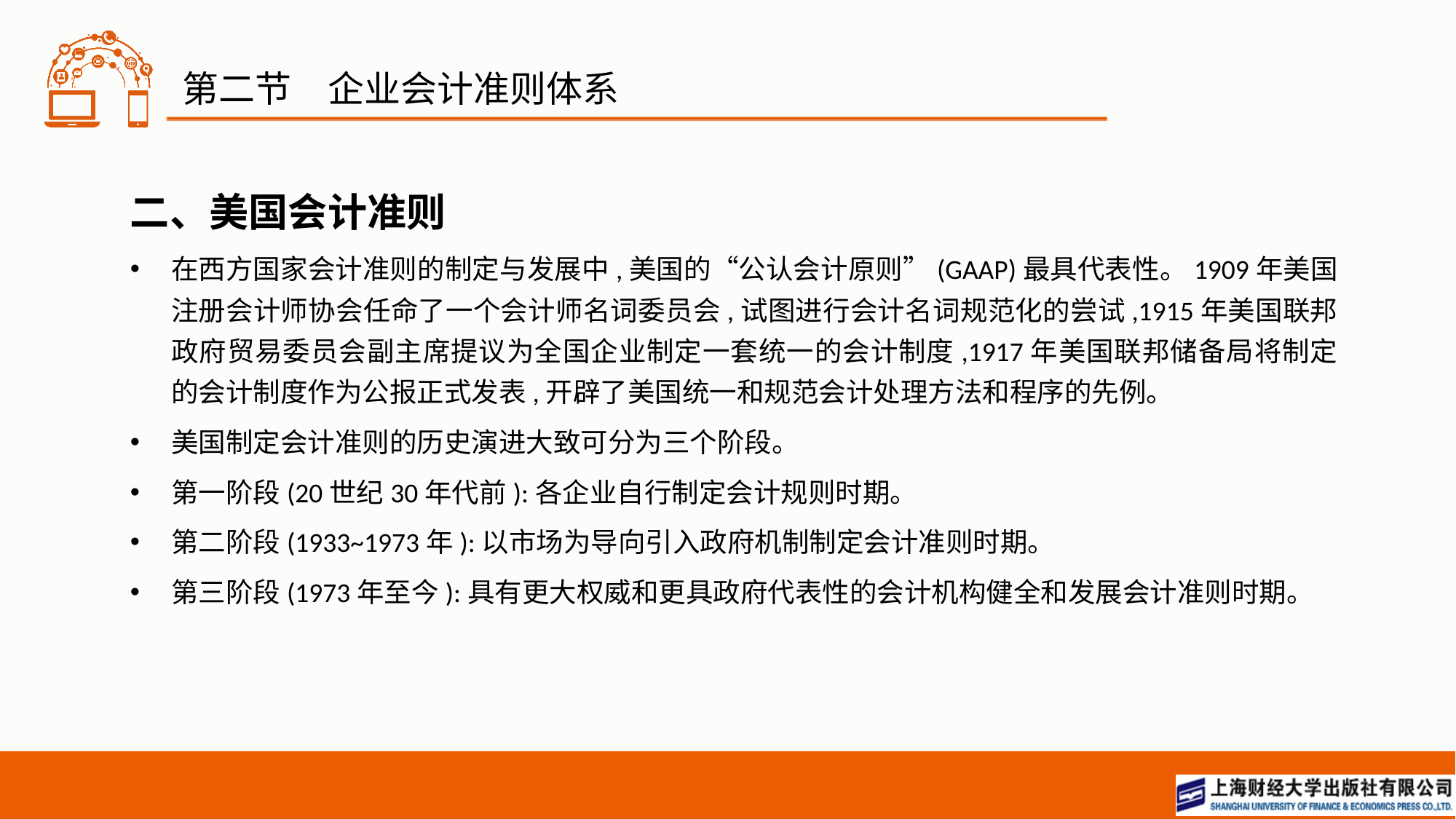

# 第二节　企业会计准则体系
二、美国会计准则
在西方国家会计准则的制定与发展中,美国的“公认会计原则”(GAAP)最具代表性。1909年美国注册会计师协会任命了一个会计师名词委员会,试图进行会计名词规范化的尝试,1915年美国联邦政府贸易委员会副主席提议为全国企业制定一套统一的会计制度,1917年美国联邦储备局将制定的会计制度作为公报正式发表,开辟了美国统一和规范会计处理方法和程序的先例。
美国制定会计准则的历史演进大致可分为三个阶段。
第一阶段(20世纪30年代前):各企业自行制定会计规则时期。
第二阶段(1933~1973年):以市场为导向引入政府机制制定会计准则时期。
第三阶段(1973年至今):具有更大权威和更具政府代表性的会计机构健全和发展会计准则时期。